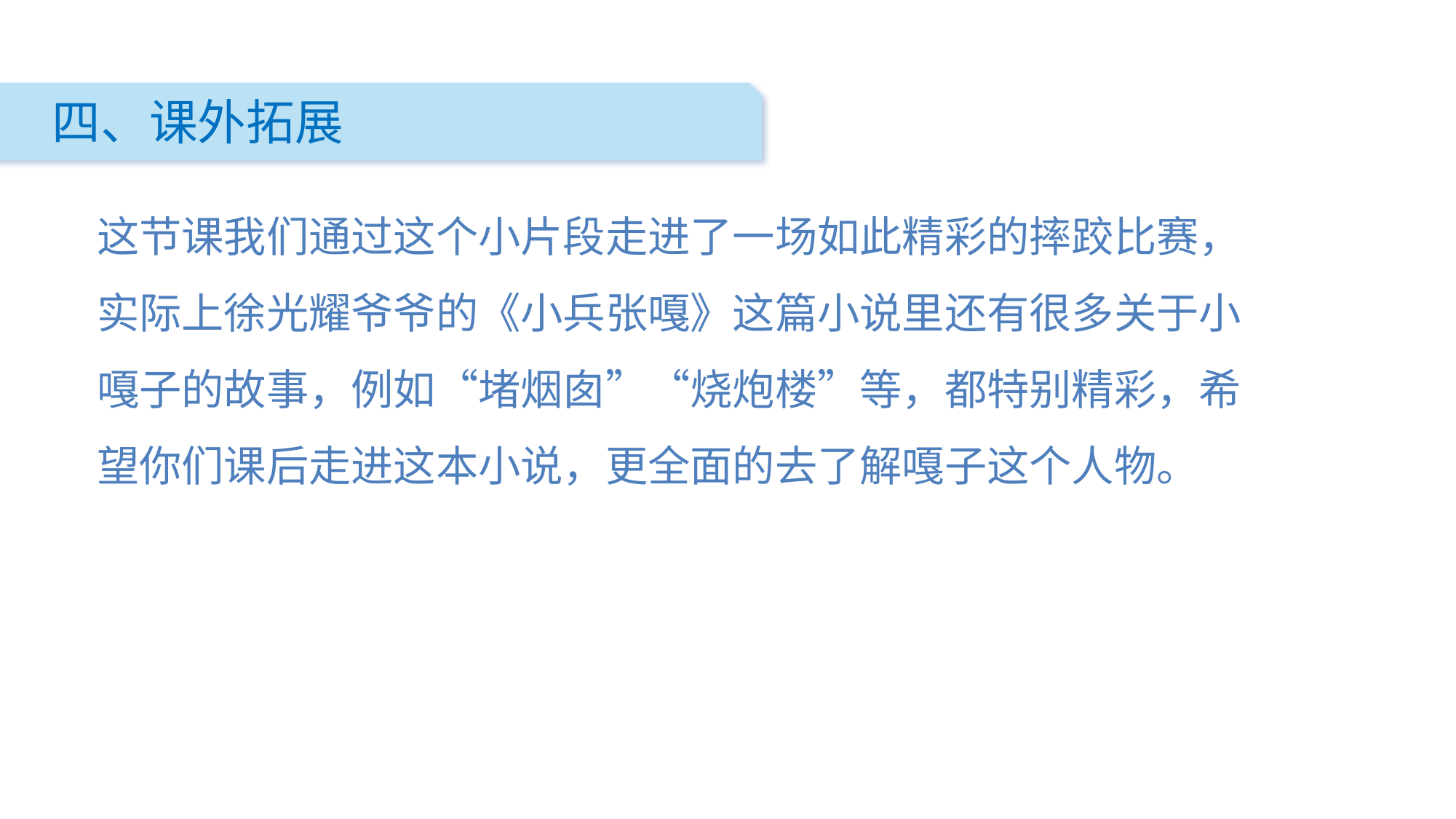

四、课外拓展
这节课我们通过这个小片段走进了一场如此精彩的摔跤比赛，实际上徐光耀爷爷的《小兵张嘎》这篇小说里还有很多关于小嘎子的故事，例如“堵烟囱”“烧炮楼”等，都特别精彩，希望你们课后走进这本小说，更全面的去了解嘎子这个人物。